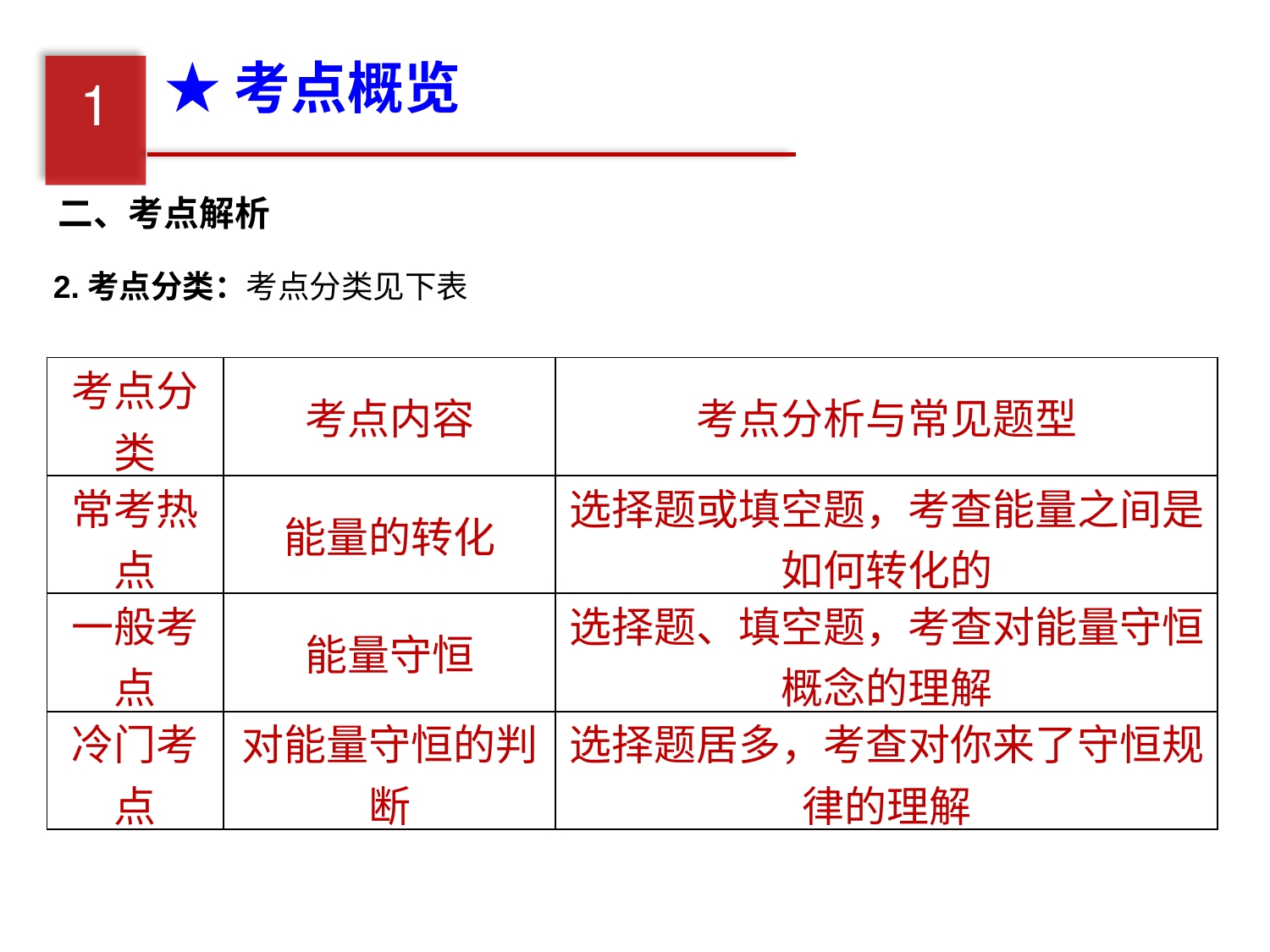

★考点概览

1
二、考点解析
2.考点分类：考点分类见下表
| 考点分类 | 考点内容 | 考点分析与常见题型 |
| --- | --- | --- |
| 常考热点 | 能量的转化 | 选择题或填空题，考查能量之间是如何转化的 |
| 一般考点 | 能量守恒 | 选择题、填空题，考查对能量守恒概念的理解 |
| 冷门考点 | 对能量守恒的判断 | 选择题居多，考查对你来了守恒规律的理解 |